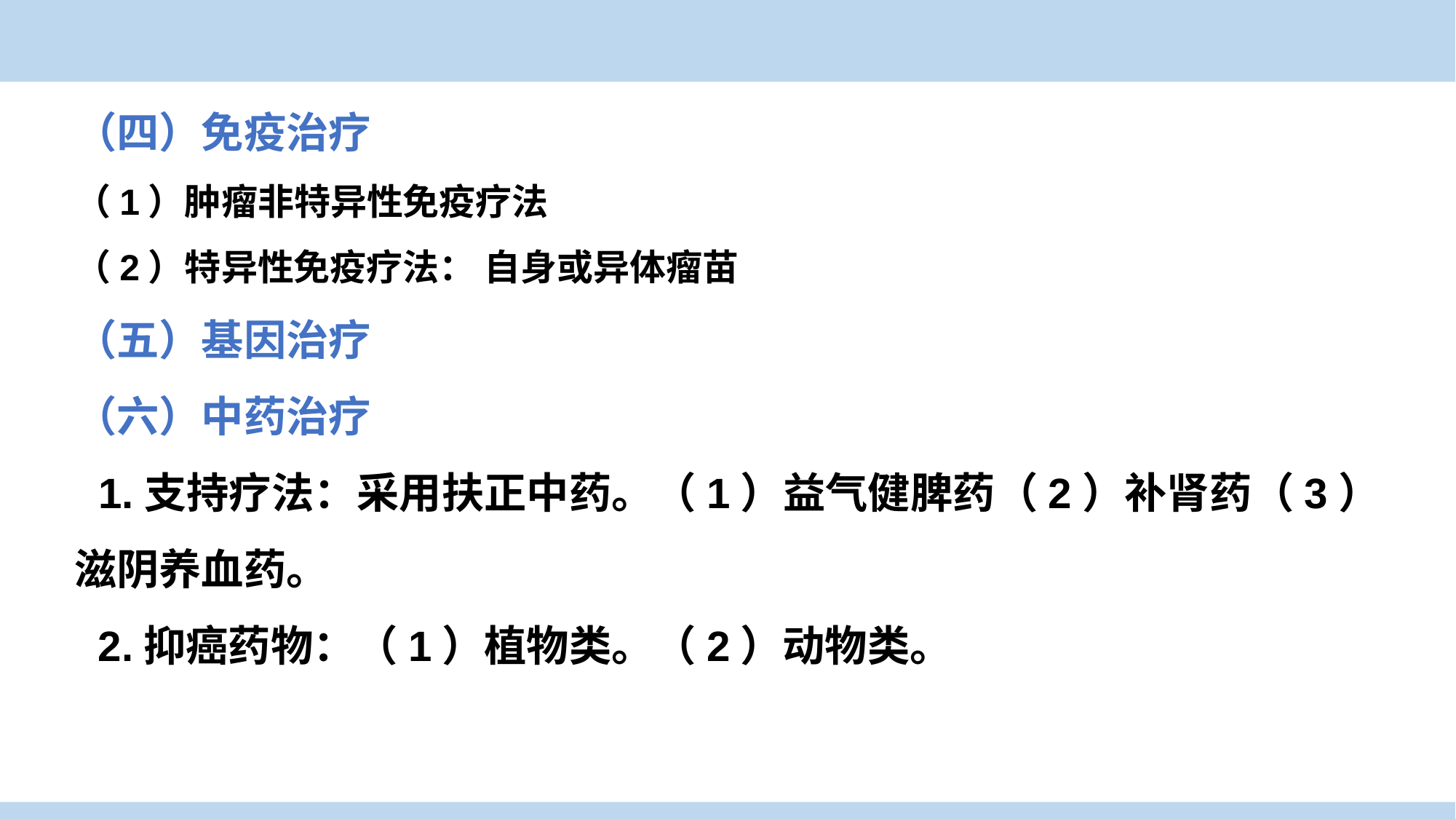

（四）免疫治疗
（1）肿瘤非特异性免疫疗法
（2）特异性免疫疗法： 自身或异体瘤苗
（五）基因治疗
（六）中药治疗
  1.支持疗法：采用扶正中药。（1）益气健脾药（2）补肾药（3）滋阴养血药。
  2.抑癌药物：（1）植物类。（2）动物类。